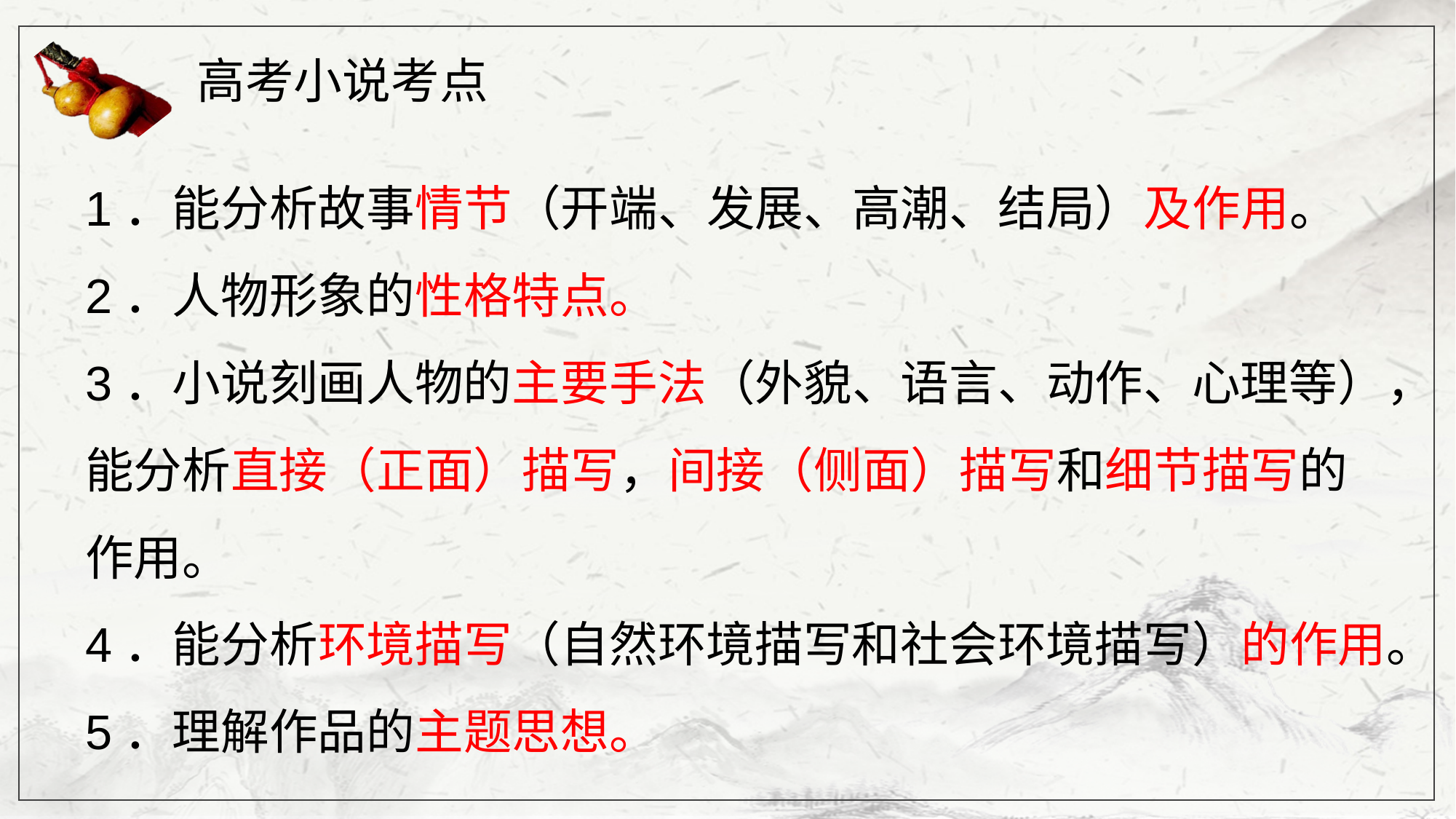

高考小说考点
1．能分析故事情节（开端、发展、高潮、结局）及作用。
2．人物形象的性格特点。
3．小说刻画人物的主要手法（外貌、语言、动作、心理等），能分析直接（正面）描写，间接（侧面）描写和细节描写的作用。
4．能分析环境描写（自然环境描写和社会环境描写）的作用。
5．理解作品的主题思想。